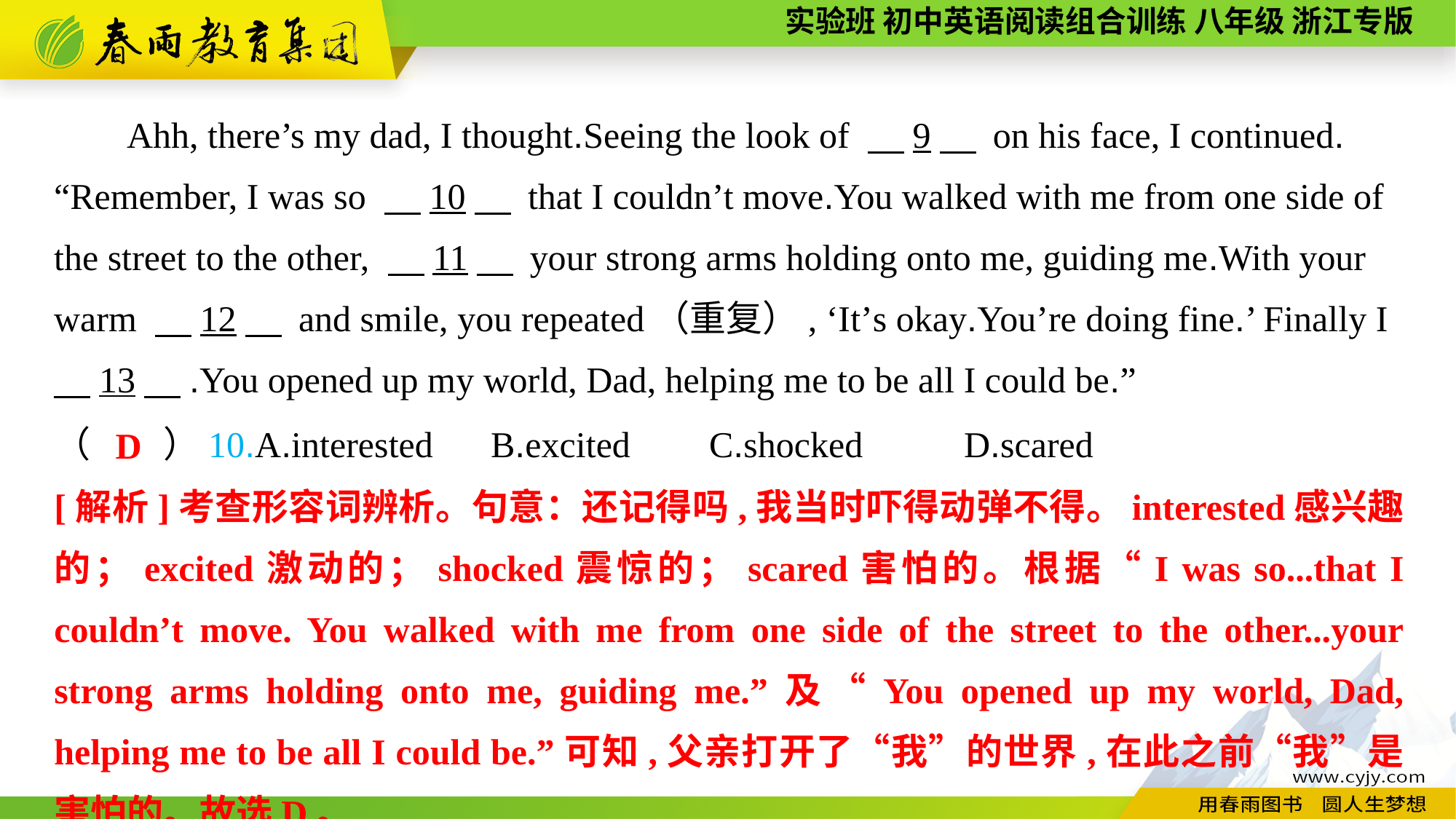

Ahh, there’s my dad, I thought.Seeing the look of 　9　 on his face, I continued.
“Remember, I was so 　10　 that I couldn’t move.You walked with me from one side of the street to the other, 　11　 your strong arms holding onto me, guiding me.With your warm 　12　 and smile, you repeated（重复）, ‘It’s okay.You’re doing fine.’ Finally I
　13　.You opened up my world, Dad, helping me to be all I could be.”
（　　）10.A.interested	B.excited	C.shocked	    D.scared
D
[解析]考查形容词辨析。句意：还记得吗,我当时吓得动弹不得。interested感兴趣的；excited激动的；shocked震惊的；scared害怕的。根据“I was so...that I couldn’t move. You walked with me from one side of the street to the other...your strong arms holding onto me, guiding me.”及“You opened up my world, Dad, helping me to be all I could be.”可知,父亲打开了“我”的世界,在此之前“我”是害怕的。故选D。